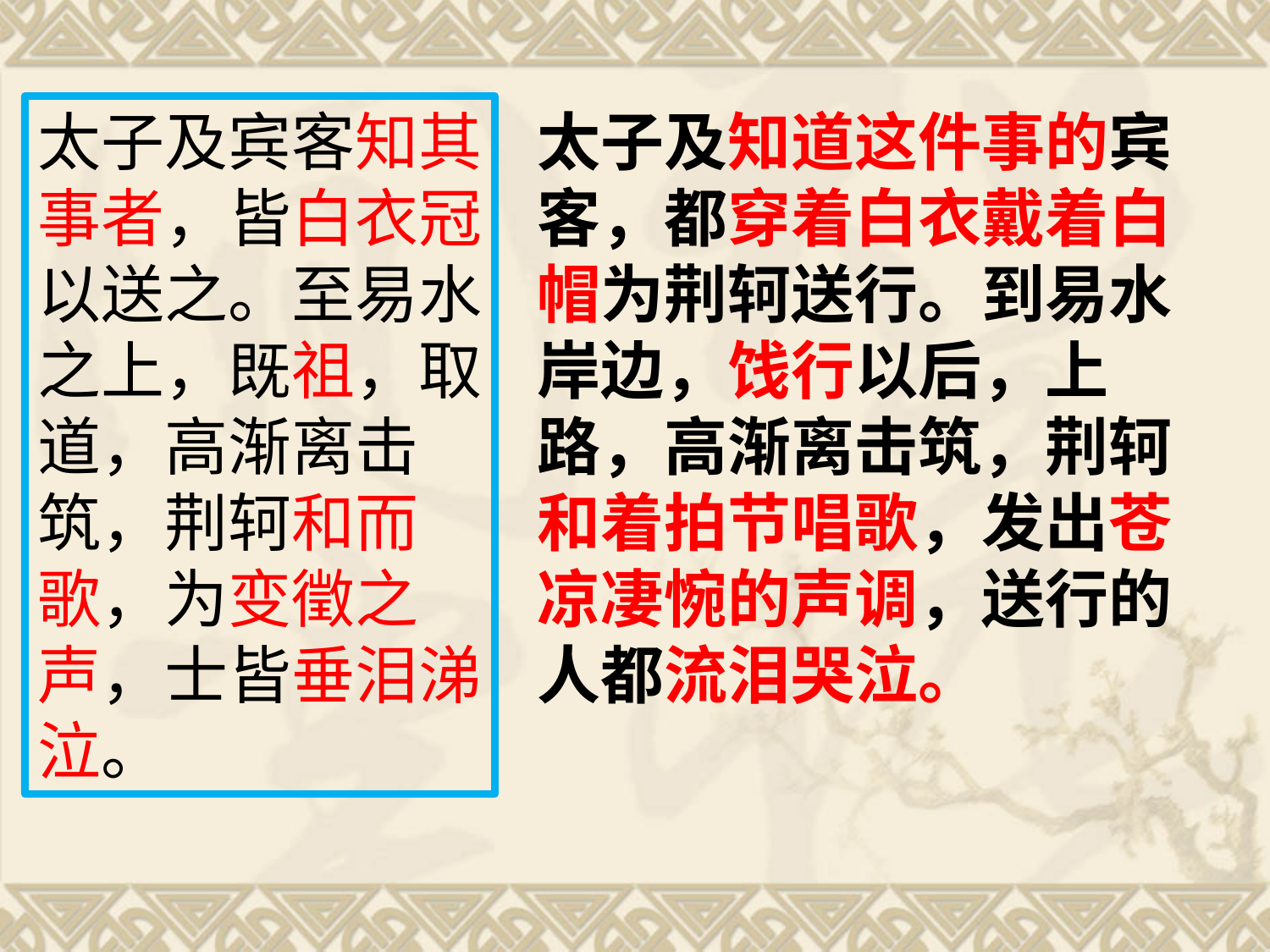

太子及宾客知其事者，皆白衣冠以送之。至易水之上，既祖，取道，高渐离击筑，荆轲和而歌，为变徵之声，士皆垂泪涕泣。
太子及知道这件事的宾客，都穿着白衣戴着白帽为荆轲送行。到易水岸边，饯行以后，上路，高渐离击筑，荆轲和着拍节唱歌，发出苍凉凄惋的声调，送行的人都流泪哭泣。